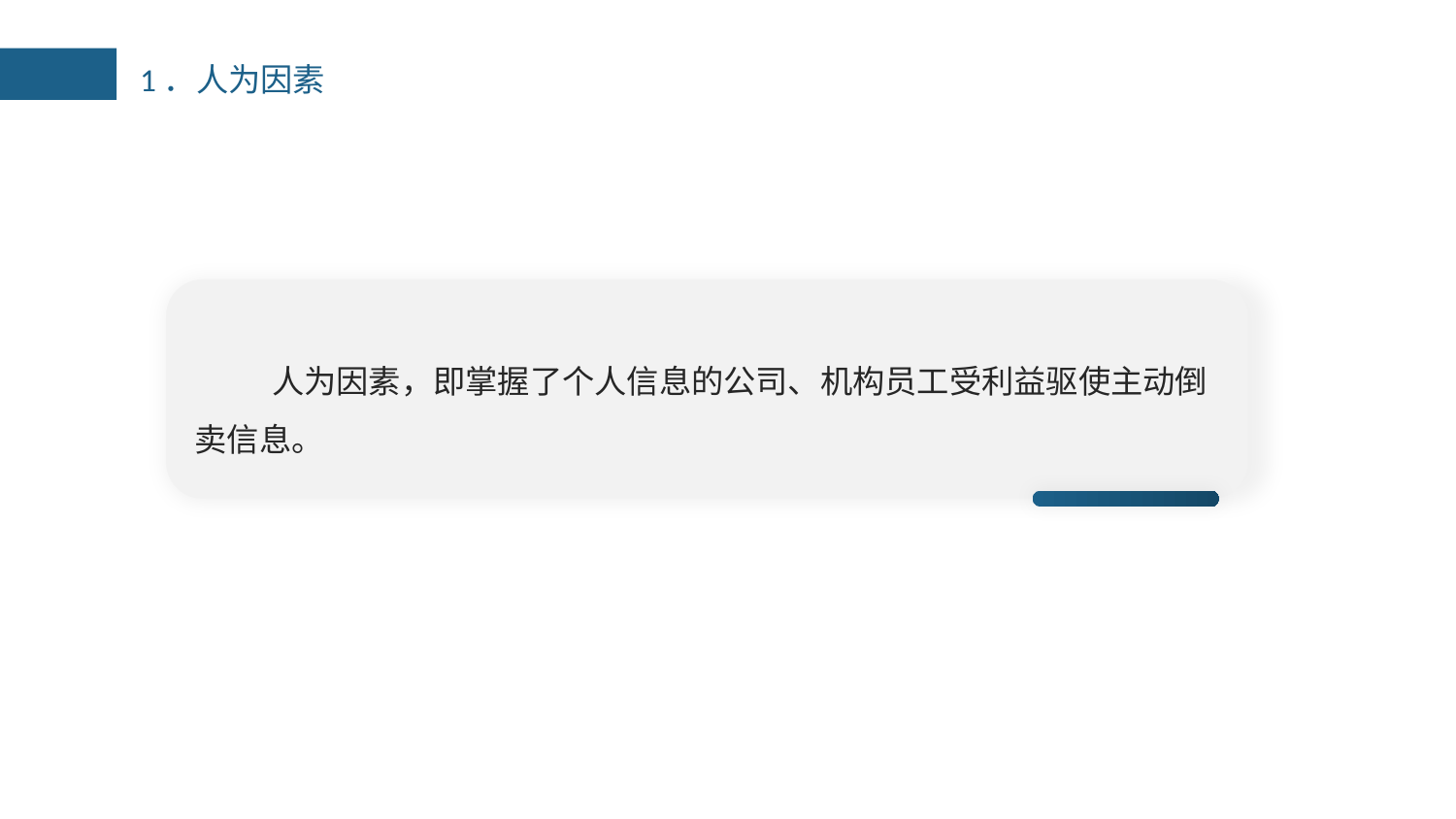

1．人为因素

人为因素，即掌握了个人信息的公司、机构员工受利益驱使主动倒卖信息。